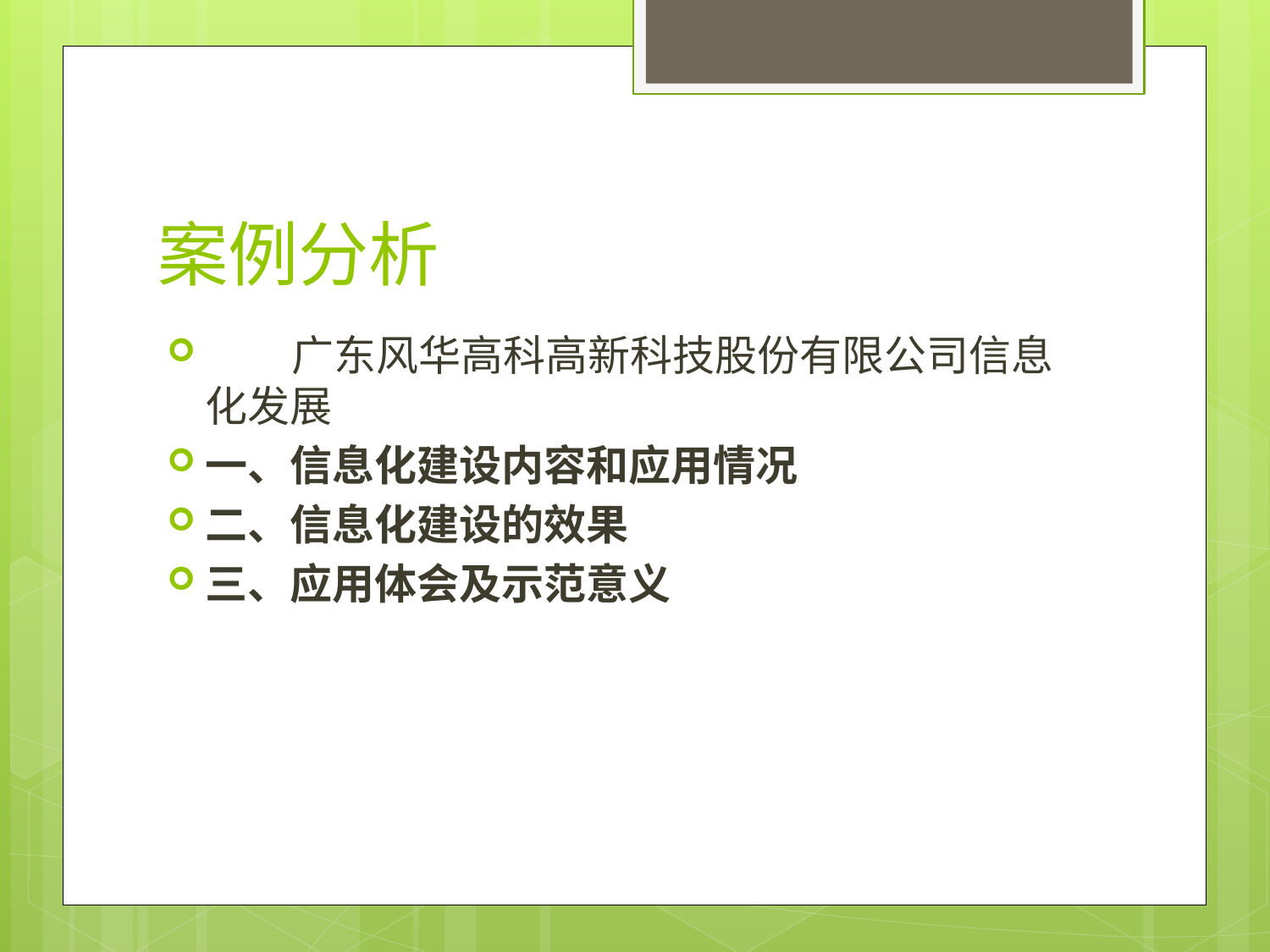

# 案例分析
        广东风华高科高新科技股份有限公司信息化发展
一、信息化建设内容和应用情况
二、信息化建设的效果
三、应用体会及示范意义